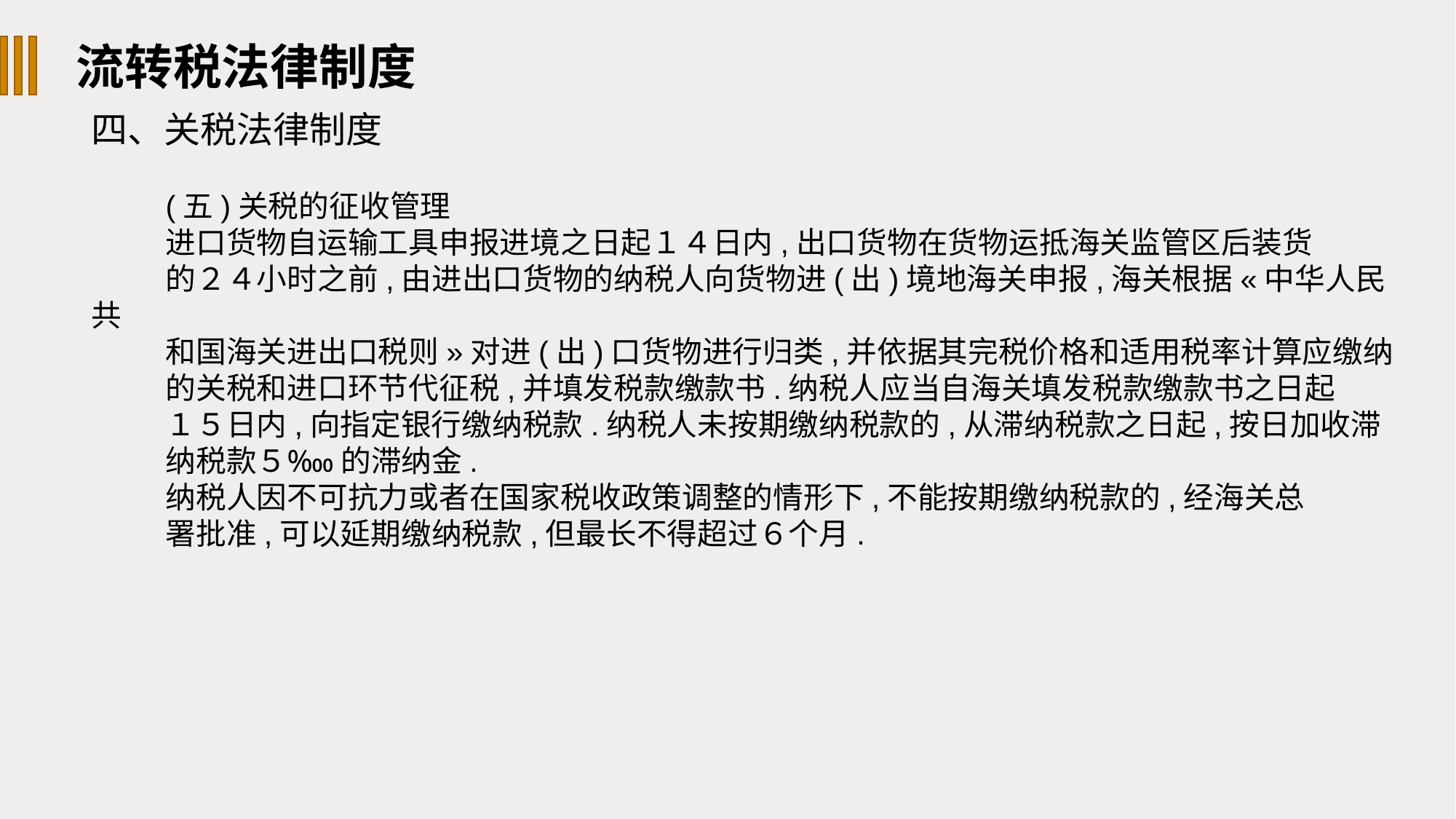

流转税法律制度

四、关税法律制度

(五)关税的征收管理
进口货物自运输工具申报进境之日起１４日内,出口货物在货物运抵海关监管区后装货
的２４小时之前,由进出口货物的纳税人向货物进(出)境地海关申报,海关根据«中华人民共
和国海关进出口税则»对进(出)口货物进行归类,并依据其完税价格和适用税率计算应缴纳
的关税和进口环节代征税,并填发税款缴款书.纳税人应当自海关填发税款缴款书之日起
１５日内,向指定银行缴纳税款.纳税人未按期缴纳税款的,从滞纳税款之日起,按日加收滞
纳税款５‱ 的滞纳金.
纳税人因不可抗力或者在国家税收政策调整的情形下,不能按期缴纳税款的,经海关总
署批准,可以延期缴纳税款,但最长不得超过６个月.